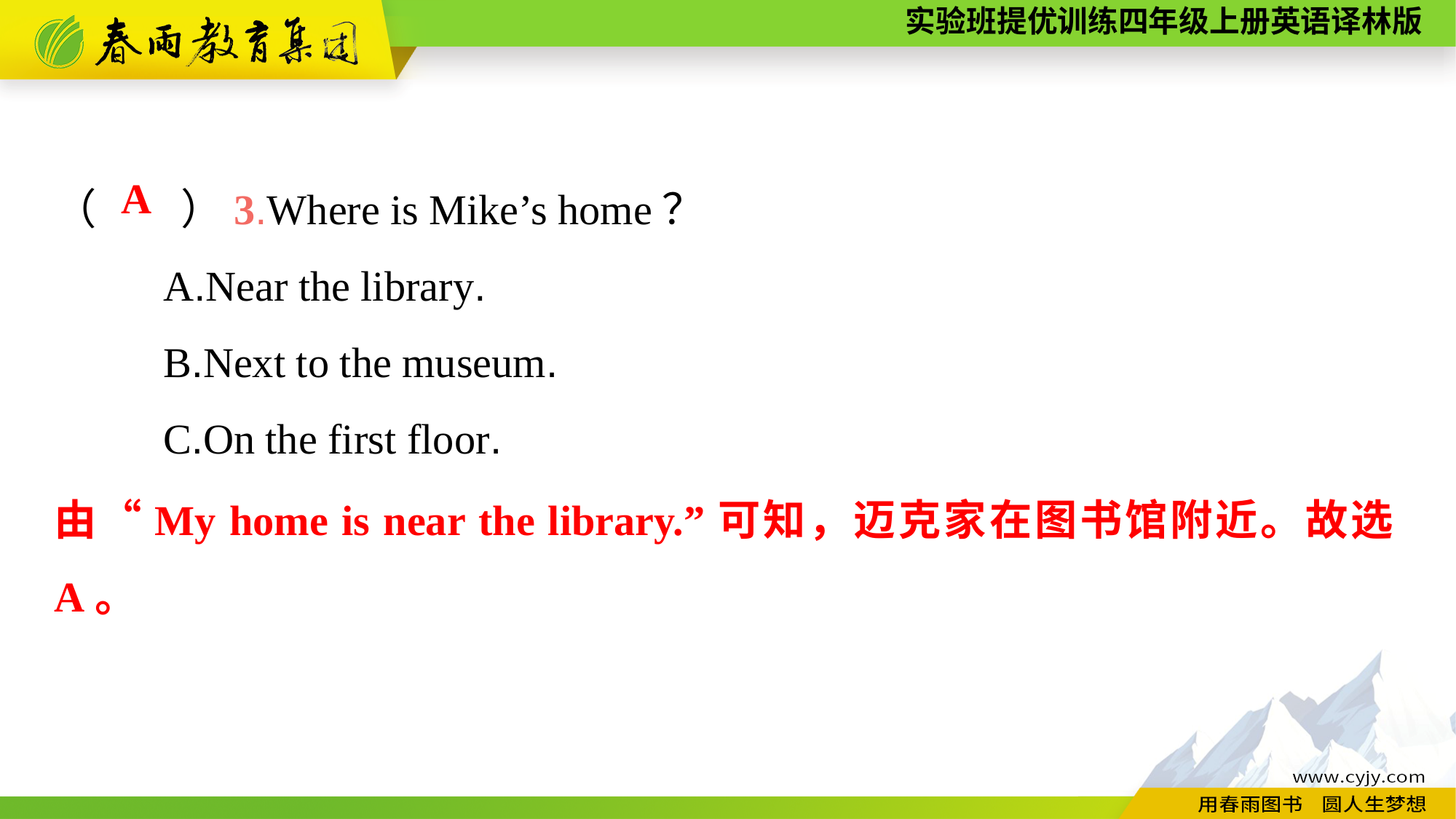

（　　）3.Where is Mike’s home？
	A.Near the library.
	B.Next to the museum.
	C.On the first floor.
A
由“My home is near the library.”可知，迈克家在图书馆附近。故选A。